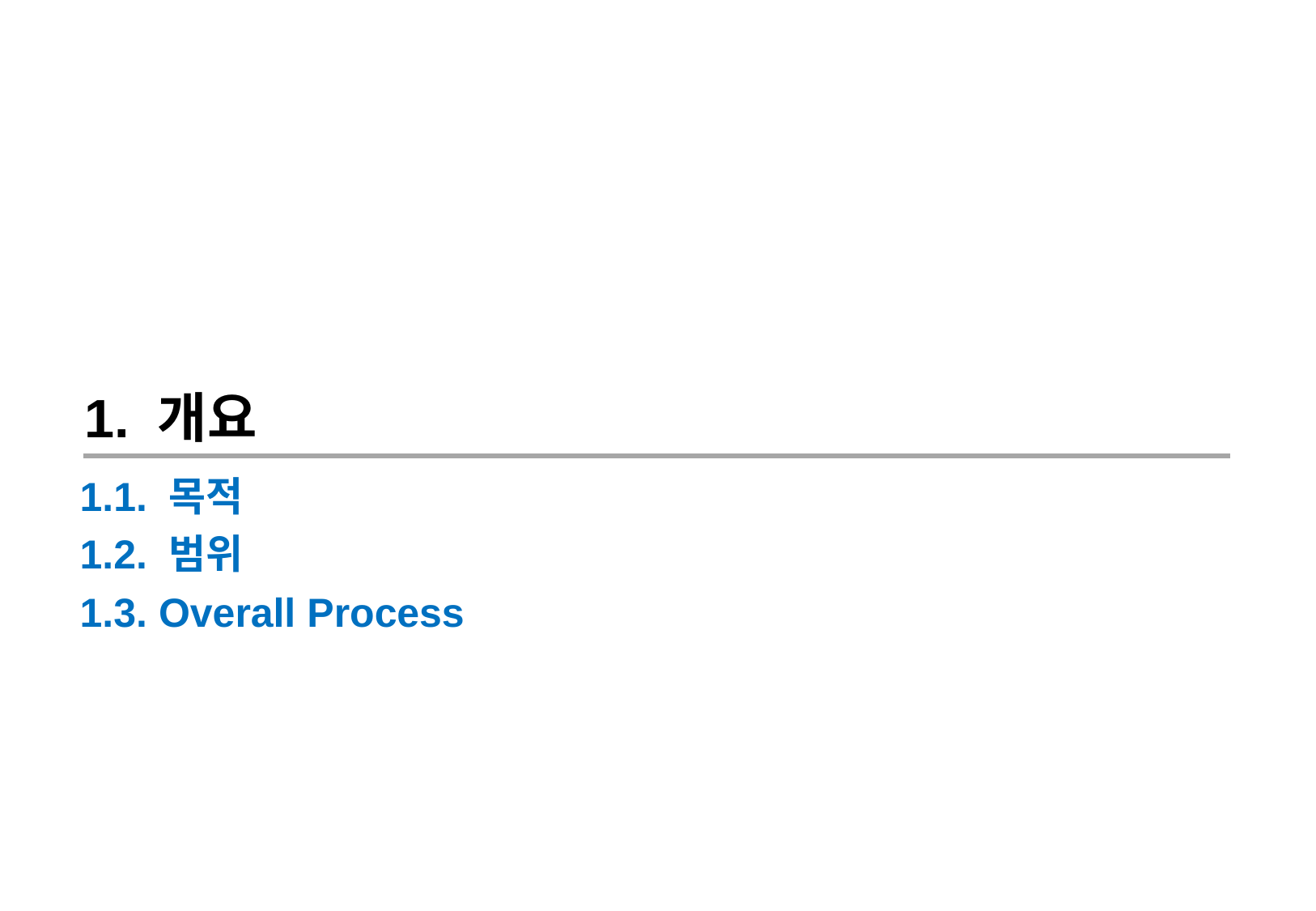

1. 개요
1.1. 목적
1.2. 범위
1.3. Overall Process